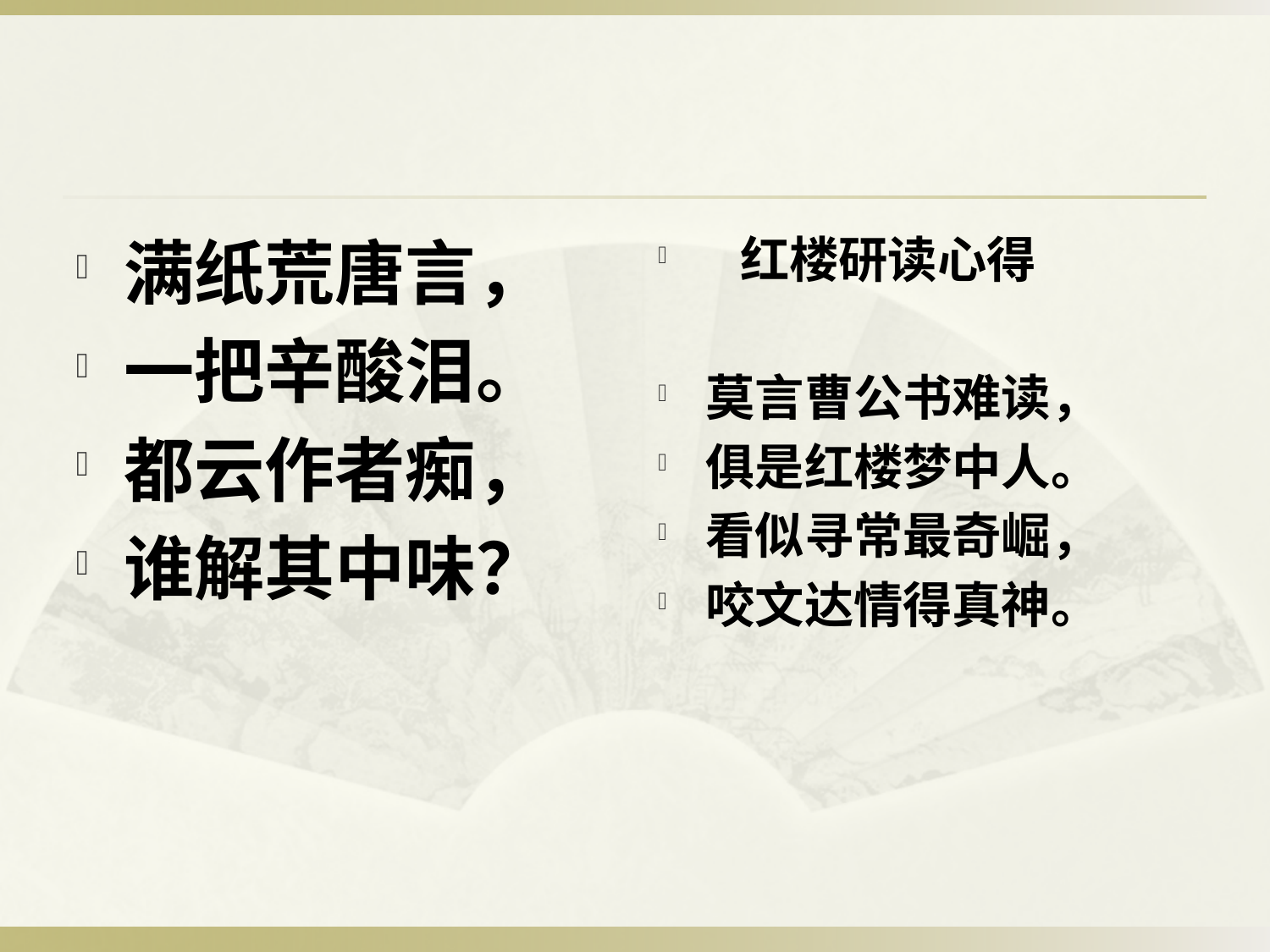

满纸荒唐言，
一把辛酸泪。
都云作者痴，
谁解其中味？
  红楼研读心得

莫言曹公书难读，
俱是红楼梦中人。
看似寻常最奇崛，
咬文达情得真神。